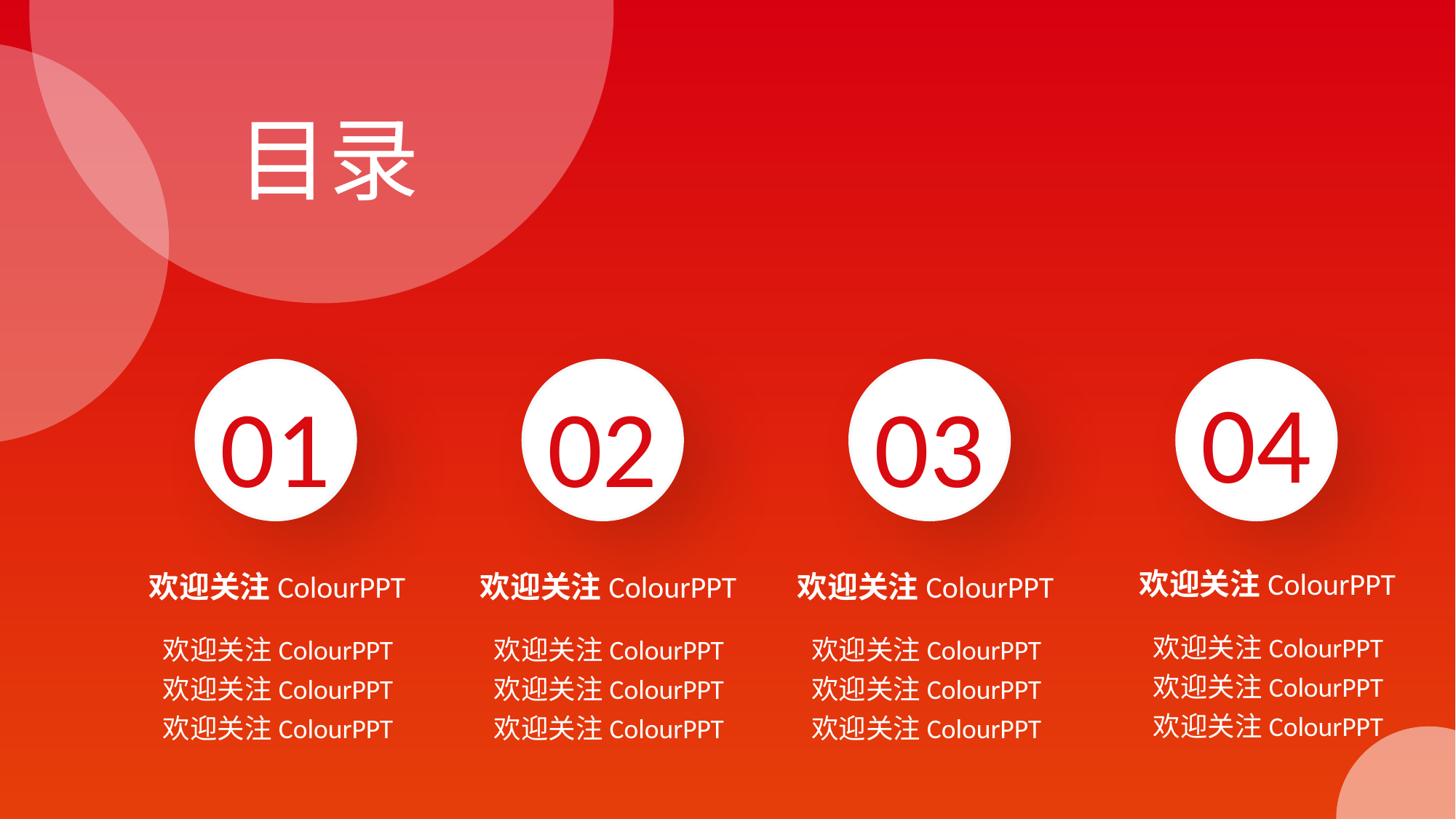

目录

04
01
02
03
欢迎关注ColourPPT
欢迎关注ColourPPT
欢迎关注ColourPPT
欢迎关注ColourPPT
欢迎关注ColourPPT
欢迎关注ColourPPT
欢迎关注ColourPPT
欢迎关注ColourPPT
欢迎关注ColourPPT
欢迎关注ColourPPT
欢迎关注ColourPPT
欢迎关注ColourPPT
欢迎关注ColourPPT
欢迎关注ColourPPT
欢迎关注ColourPPT
欢迎关注ColourPPT